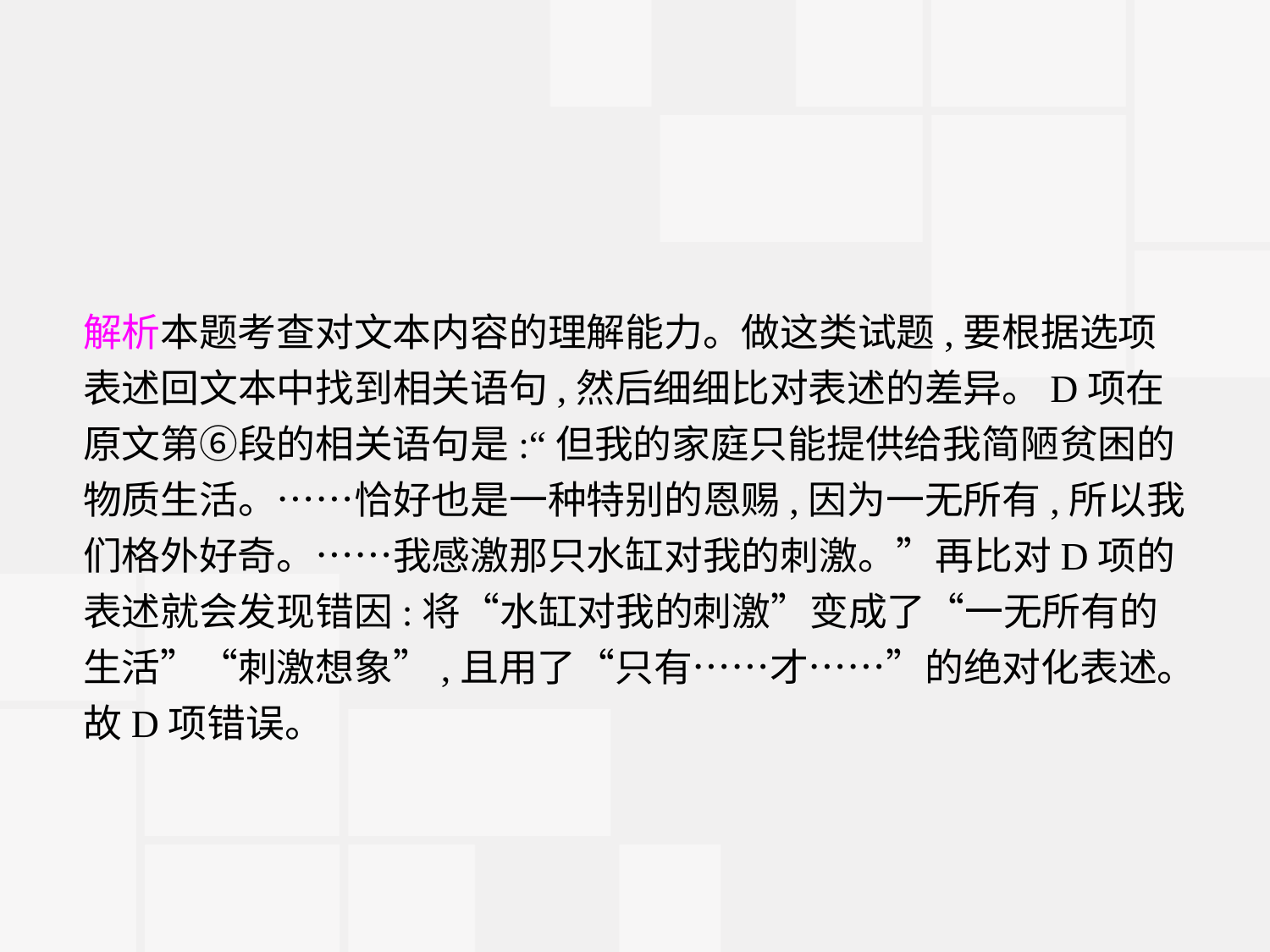

解析本题考查对文本内容的理解能力。做这类试题,要根据选项表述回文本中找到相关语句,然后细细比对表述的差异。D项在原文第⑥段的相关语句是:“但我的家庭只能提供给我简陋贫困的物质生活。……恰好也是一种特别的恩赐,因为一无所有,所以我们格外好奇。……我感激那只水缸对我的刺激。”再比对D项的表述就会发现错因:将“水缸对我的刺激”变成了“一无所有的生活”“刺激想象”,且用了“只有……才……”的绝对化表述。故D项错误。